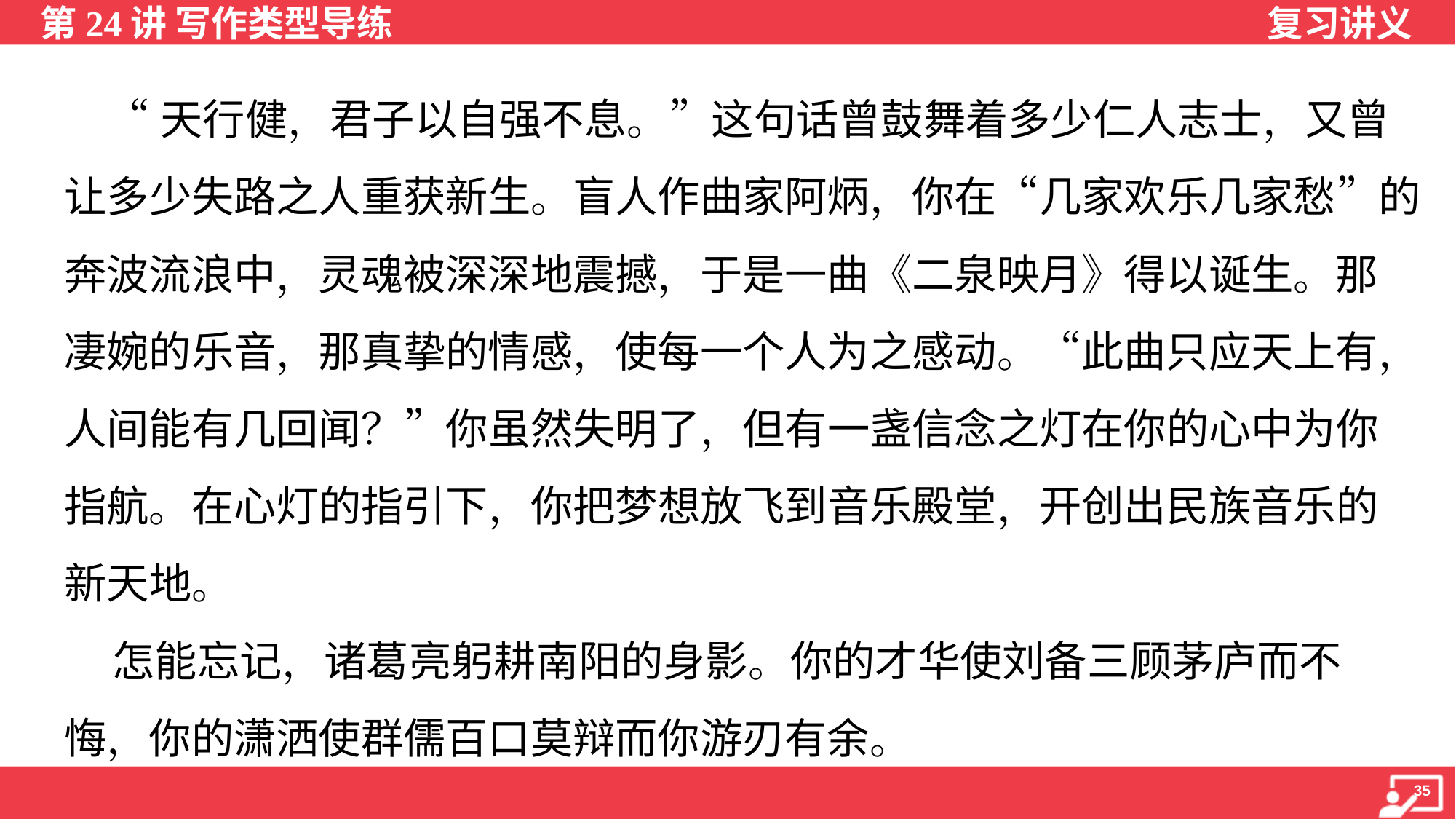

“天行健，君子以自强不息。”这句话曾鼓舞着多少仁人志士，又曾
让多少失路之人重获新生。盲人作曲家阿炳，你在“几家欢乐几家愁”的
奔波流浪中，灵魂被深深地震撼，于是一曲《二泉映月》得以诞生。那
凄婉的乐音，那真挚的情感，使每一个人为之感动。“此曲只应天上有，
人间能有几回闻？”你虽然失明了，但有一盏信念之灯在你的心中为你
指航。在心灯的指引下，你把梦想放飞到音乐殿堂，开创出民族音乐的
新天地。
    怎能忘记，诸葛亮躬耕南阳的身影。你的才华使刘备三顾茅庐而不
悔，你的潇洒使群儒百口莫辩而你游刃有余。